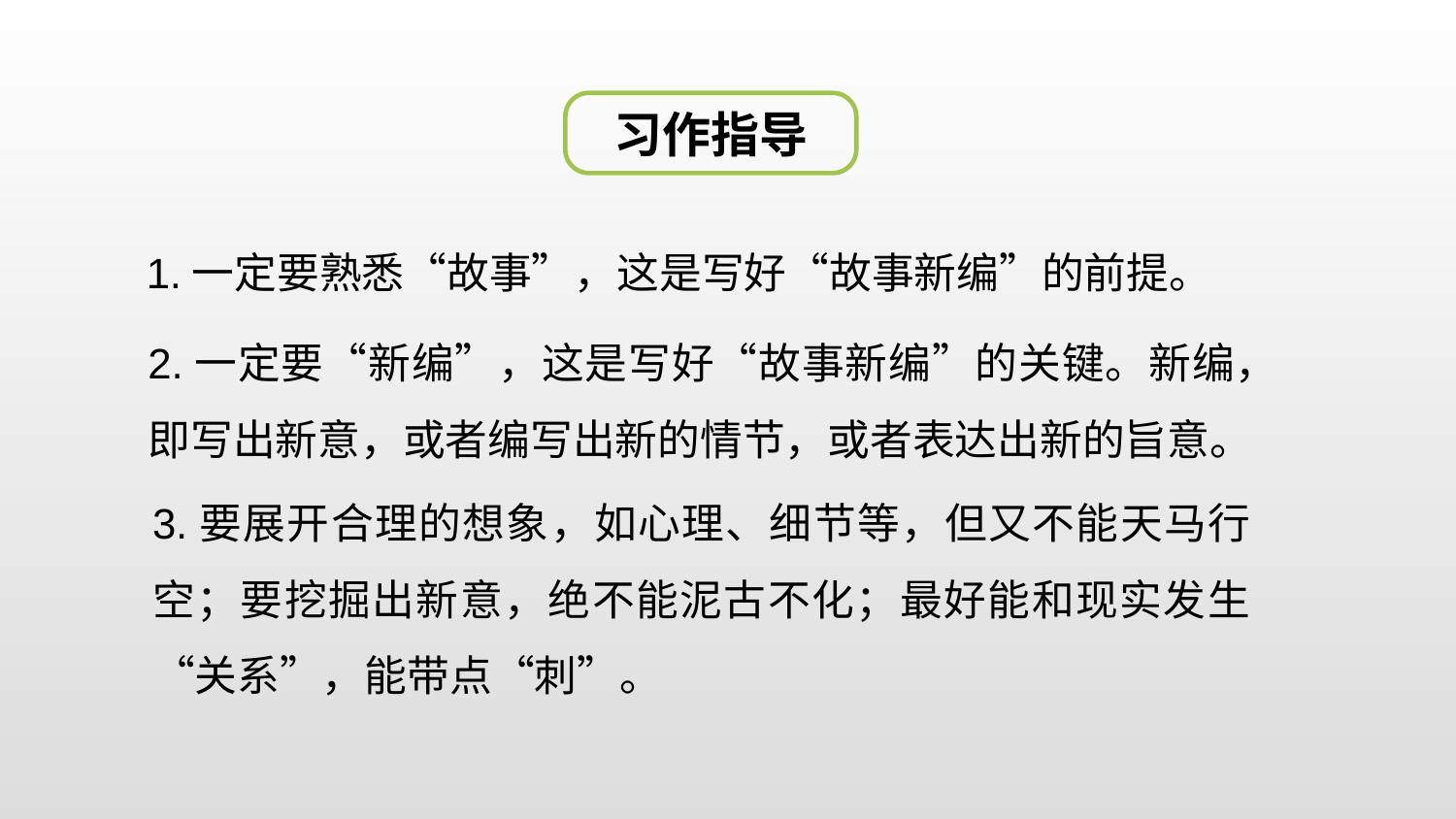

习作指导
1.一定要熟悉“故事”，这是写好“故事新编”的前提。
2.一定要“新编”，这是写好“故事新编”的关键。新编，即写出新意，或者编写出新的情节，或者表达出新的旨意。
3.要展开合理的想象，如心理、细节等，但又不能天马行空；要挖掘出新意，绝不能泥古不化；最好能和现实发生“关系”，能带点“刺”。